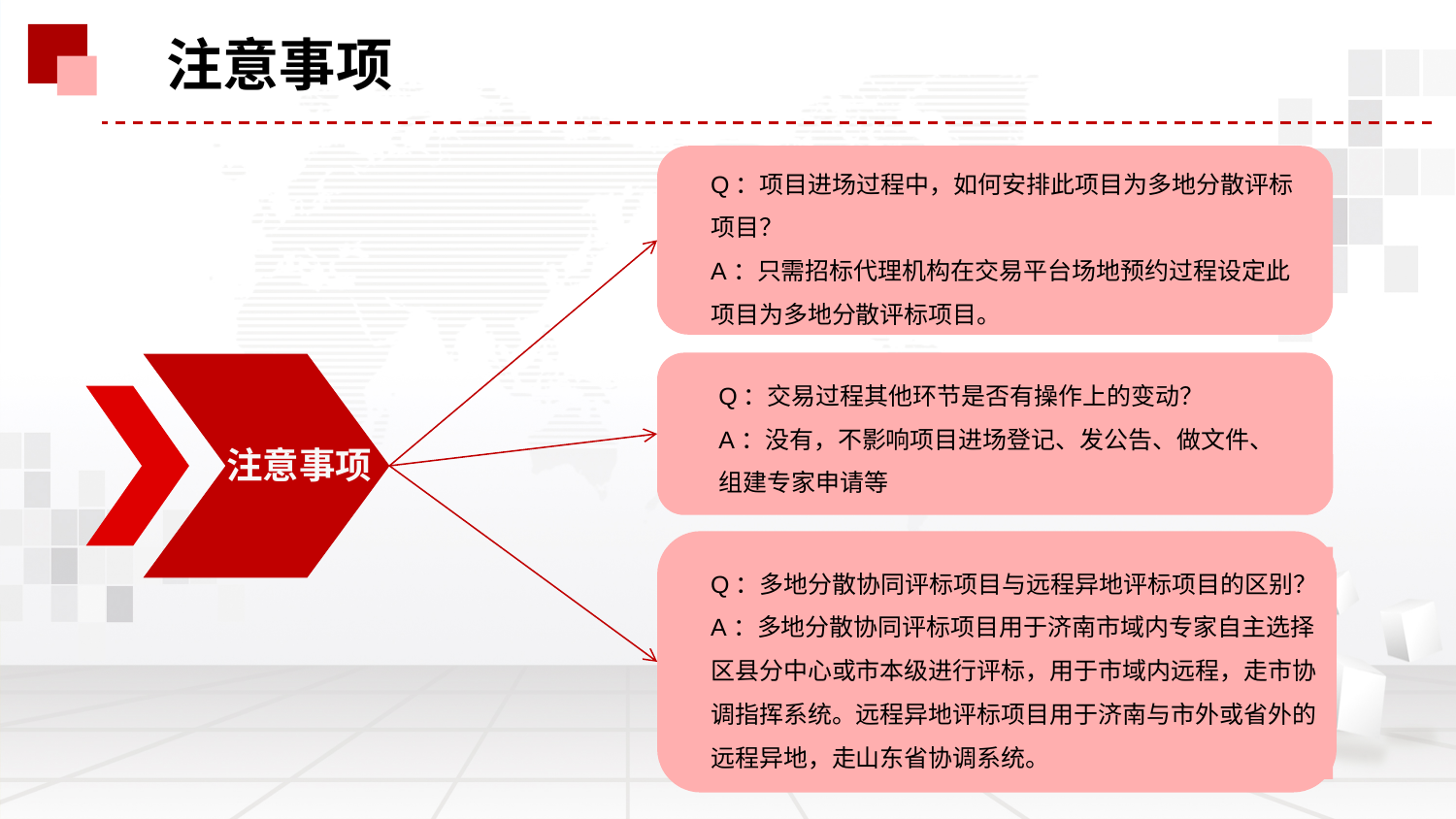

注意事项

Q：项目进场过程中，如何安排此项目为多地分散评标项目？
A：只需招标代理机构在交易平台场地预约过程设定此项目为多地分散评标项目。

Q：交易过程其他环节是否有操作上的变动？
A：没有，不影响项目进场登记、发公告、做文件、组建专家申请等

注意事项

Q：多地分散协同评标项目与远程异地评标项目的区别？
A：多地分散协同评标项目用于济南市域内专家自主选择区县分中心或市本级进行评标，用于市域内远程，走市协调指挥系统。远程异地评标项目用于济南与市外或省外的远程异地，走山东省协调系统。